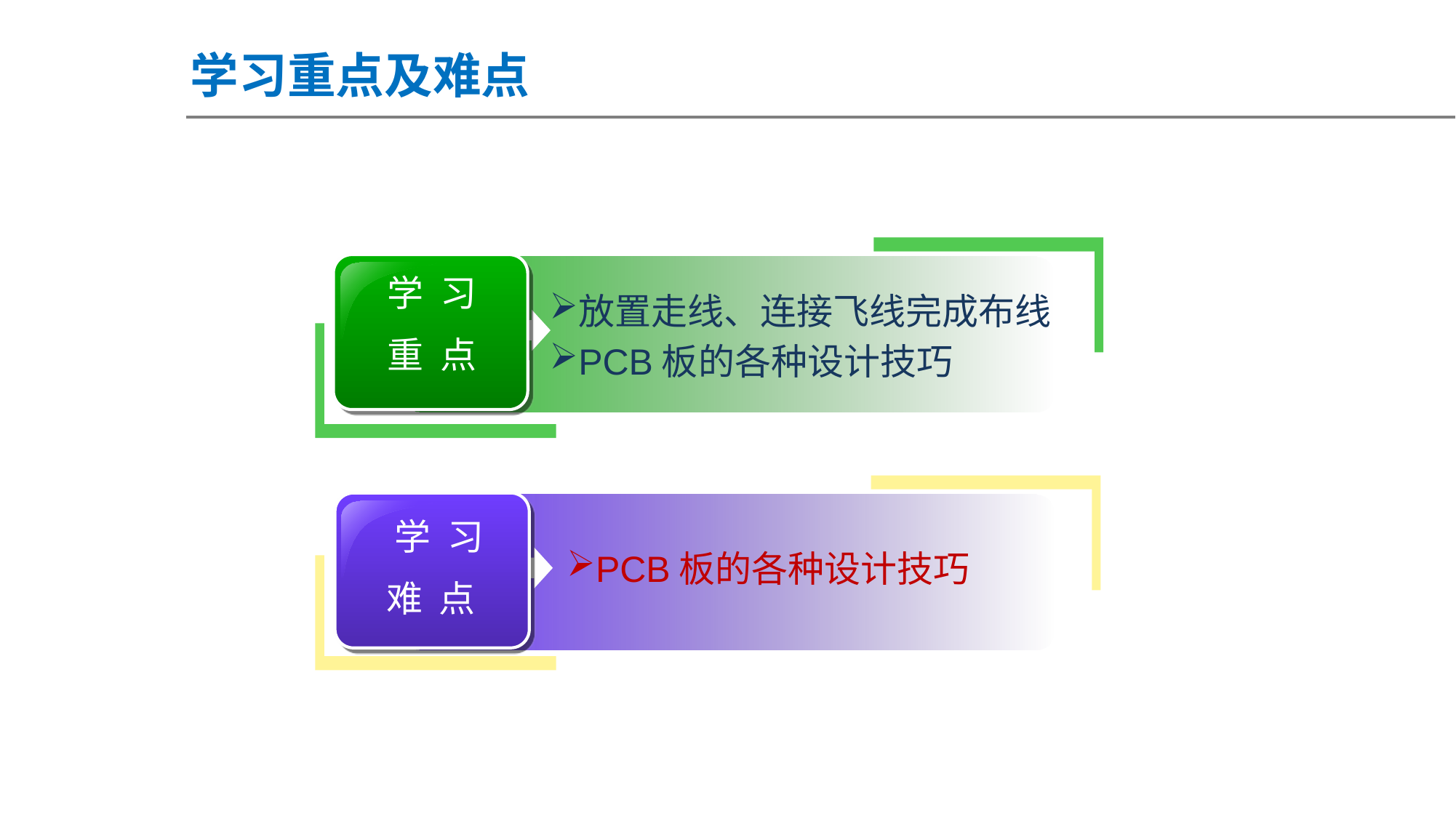

学习重点及难点

学  习
重  点
放置走线、连接飞线完成布线
PCB板的各种设计技巧

 学  习
难  点
PCB板的各种设计技巧